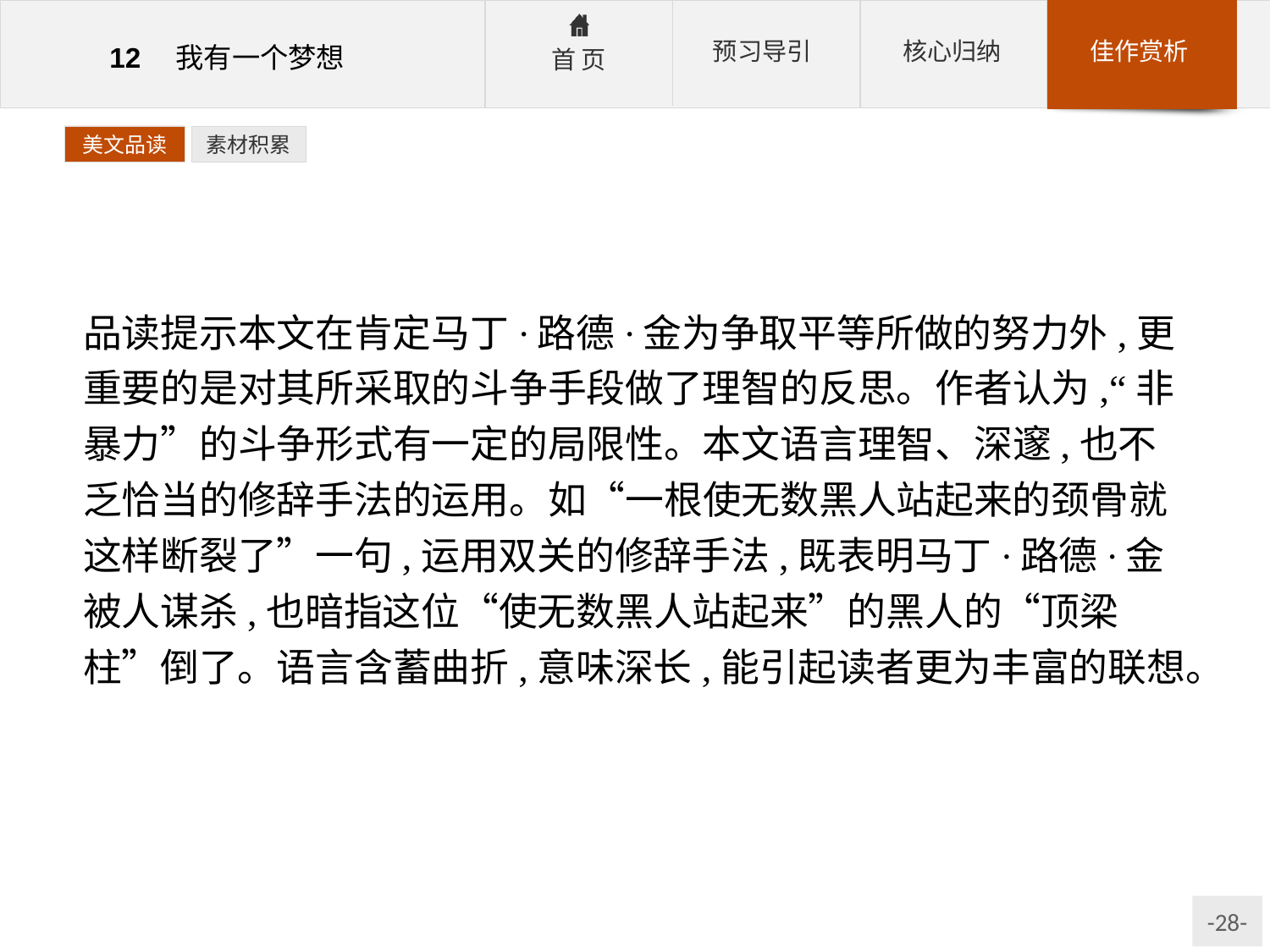

美文品读
素材积累
品读提示本文在肯定马丁·路德·金为争取平等所做的努力外,更重要的是对其所采取的斗争手段做了理智的反思。作者认为,“非暴力”的斗争形式有一定的局限性。本文语言理智、深邃,也不乏恰当的修辞手法的运用。如“一根使无数黑人站起来的颈骨就这样断裂了”一句,运用双关的修辞手法,既表明马丁·路德·金被人谋杀,也暗指这位“使无数黑人站起来”的黑人的“顶梁柱”倒了。语言含蓄曲折,意味深长,能引起读者更为丰富的联想。